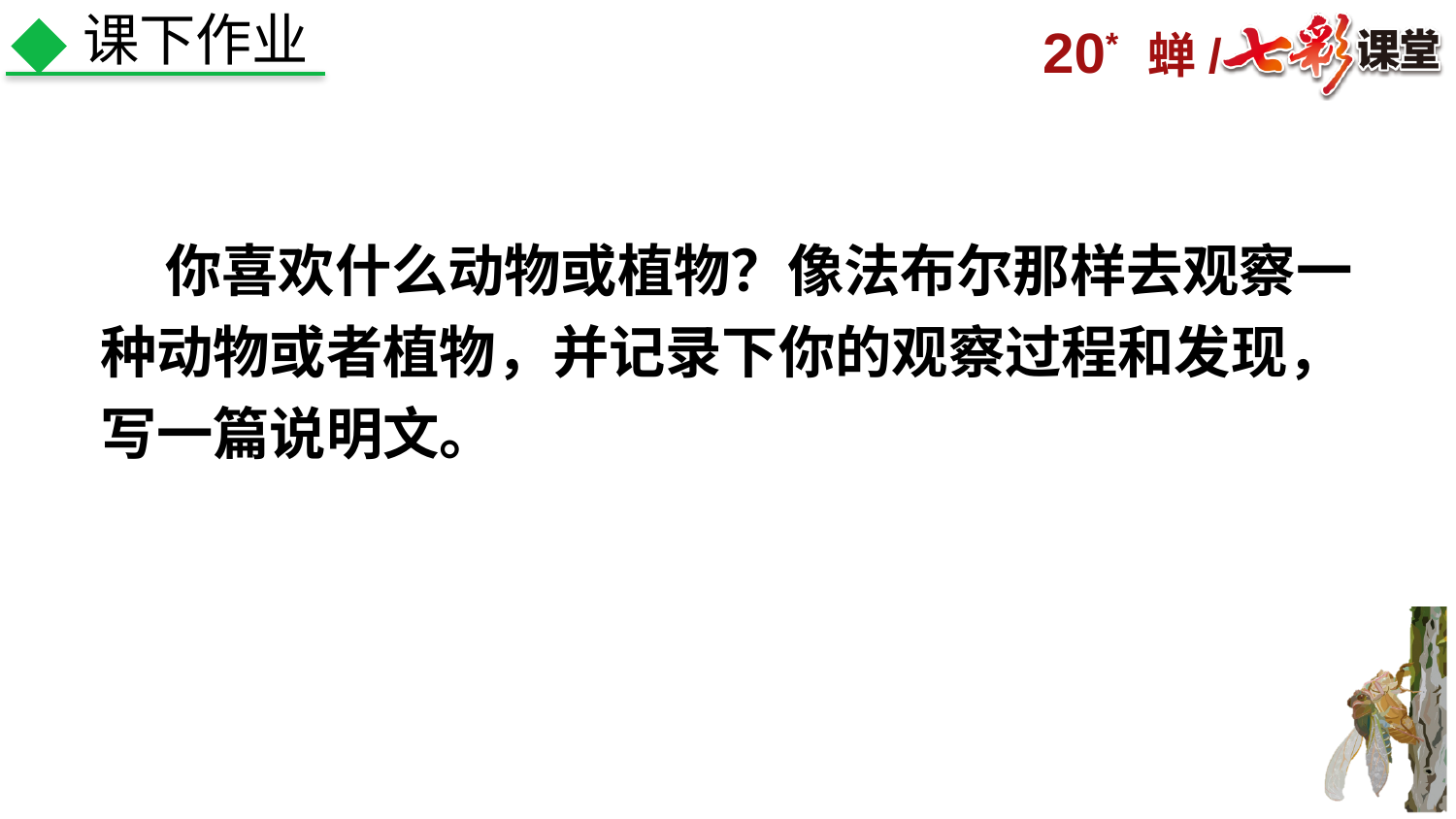

课下作业

    你喜欢什么动物或植物？像法布尔那样去观察一种动物或者植物，并记录下你的观察过程和发现，写一篇说明文。